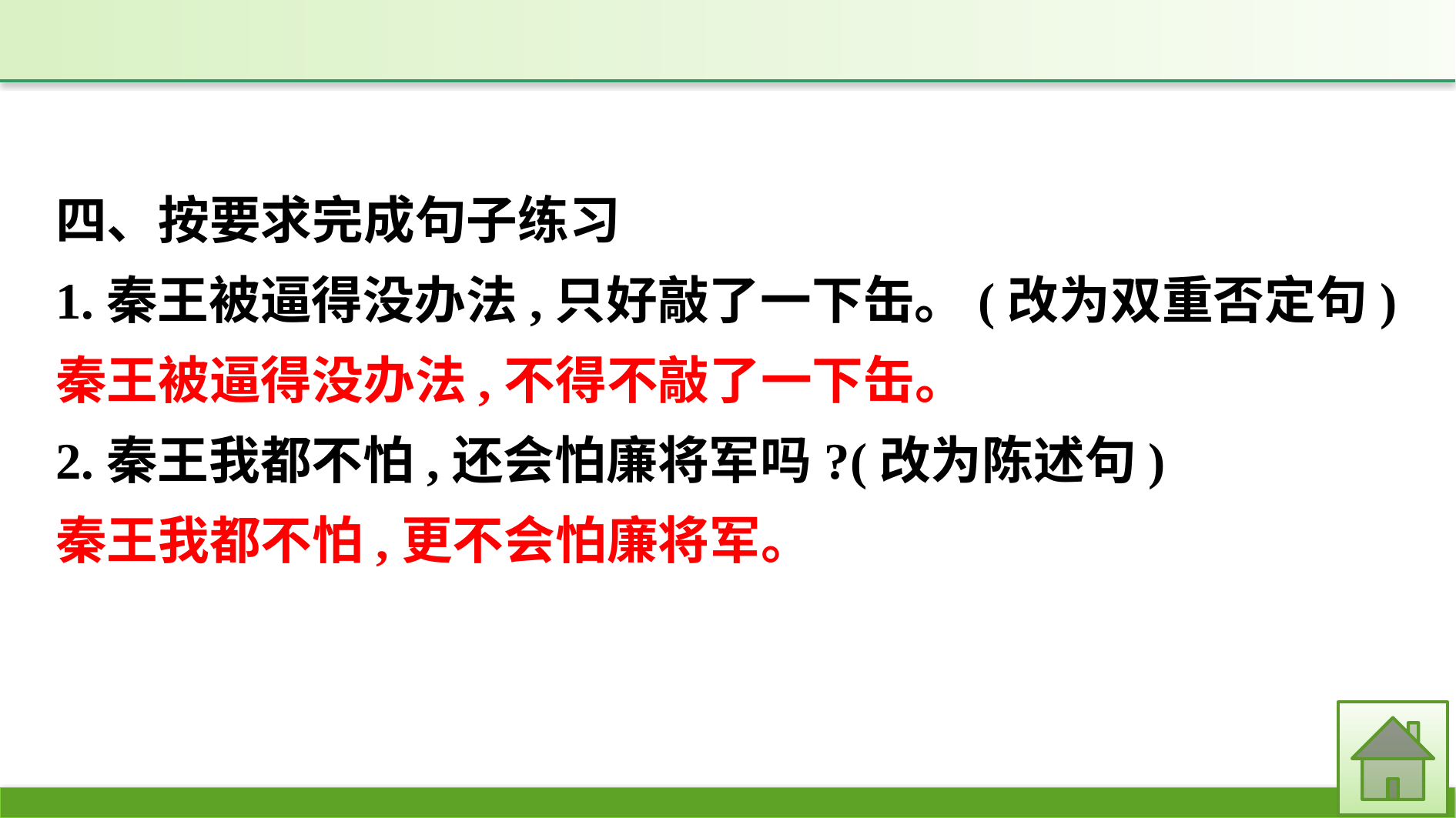

四、按要求完成句子练习
1.秦王被逼得没办法,只好敲了一下缶。(改为双重否定句)
秦王被逼得没办法,不得不敲了一下缶。
2.秦王我都不怕,还会怕廉将军吗?(改为陈述句)
秦王我都不怕,更不会怕廉将军。